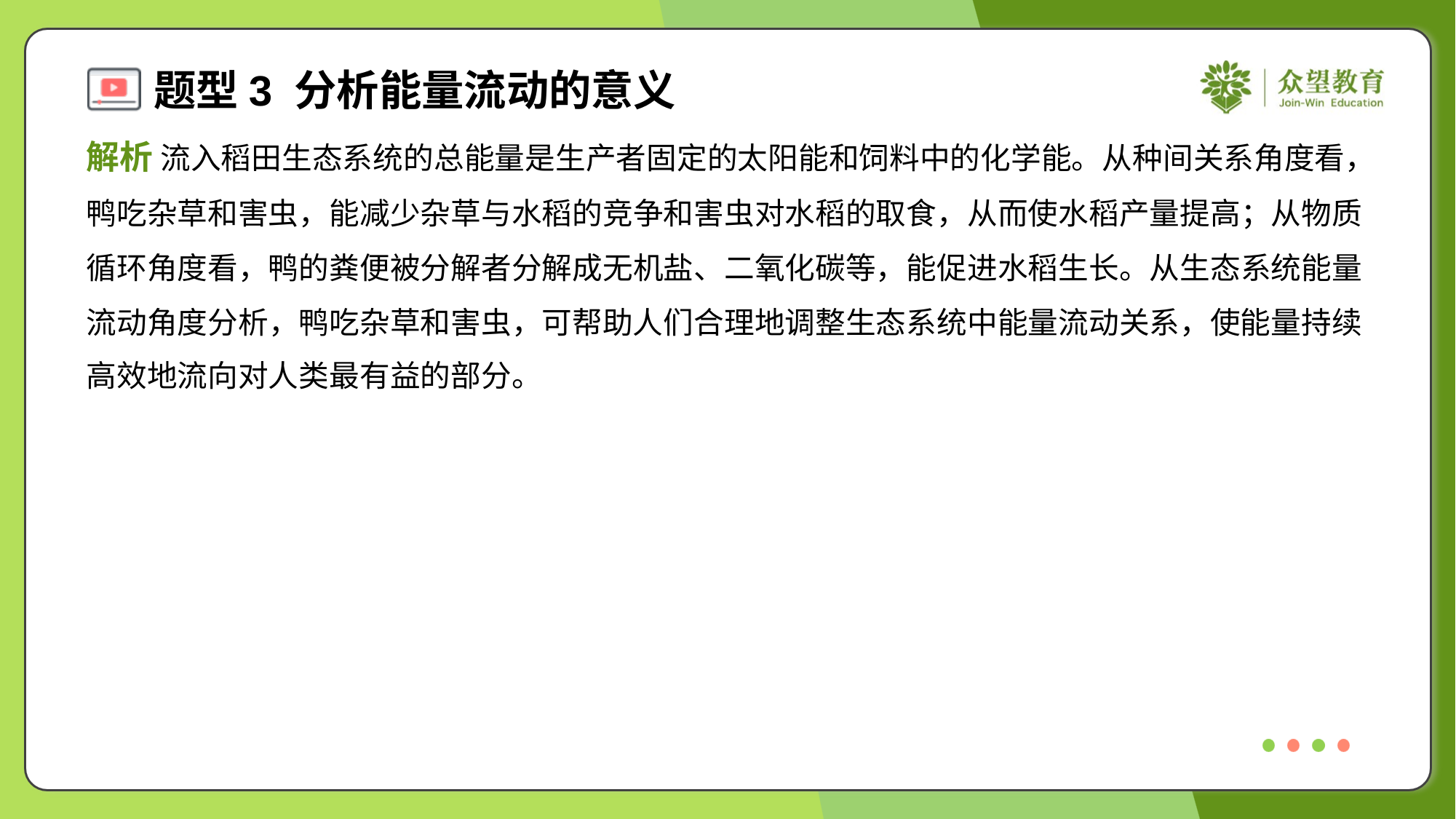

解析 流入稻田生态系统的总能量是生产者固定的太阳能和饲料中的化学能。从种间关系角度看，
鸭吃杂草和害虫，能减少杂草与水稻的竞争和害虫对水稻的取食，从而使水稻产量提高；从物质
循环角度看，鸭的粪便被分解者分解成无机盐、二氧化碳等，能促进水稻生长。从生态系统能量
流动角度分析，鸭吃杂草和害虫，可帮助人们合理地调整生态系统中能量流动关系，使能量持续
高效地流向对人类最有益的部分。